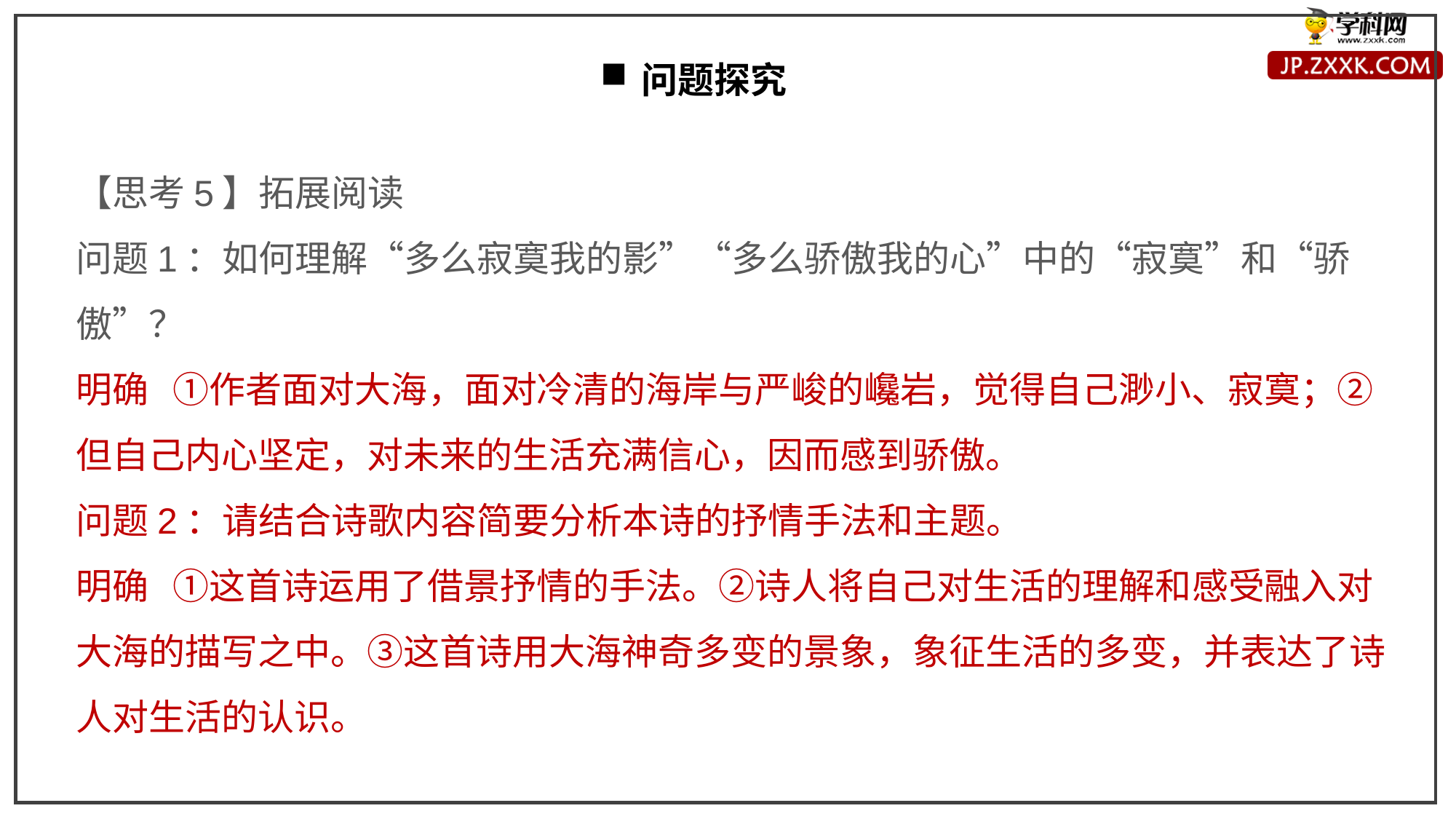

问题探究
【思考5】拓展阅读
问题1：如何理解“多么寂寞我的影”“多么骄傲我的心”中的“寂寞”和“骄傲”？
明确   ①作者面对大海，面对冷清的海岸与严峻的巉岩，觉得自己渺小、寂寞；②但自己内心坚定，对未来的生活充满信心，因而感到骄傲。
问题2：请结合诗歌内容简要分析本诗的抒情手法和主题。
明确   ①这首诗运用了借景抒情的手法。②诗人将自己对生活的理解和感受融入对大海的描写之中。③这首诗用大海神奇多变的景象，象征生活的多变，并表达了诗人对生活的认识。